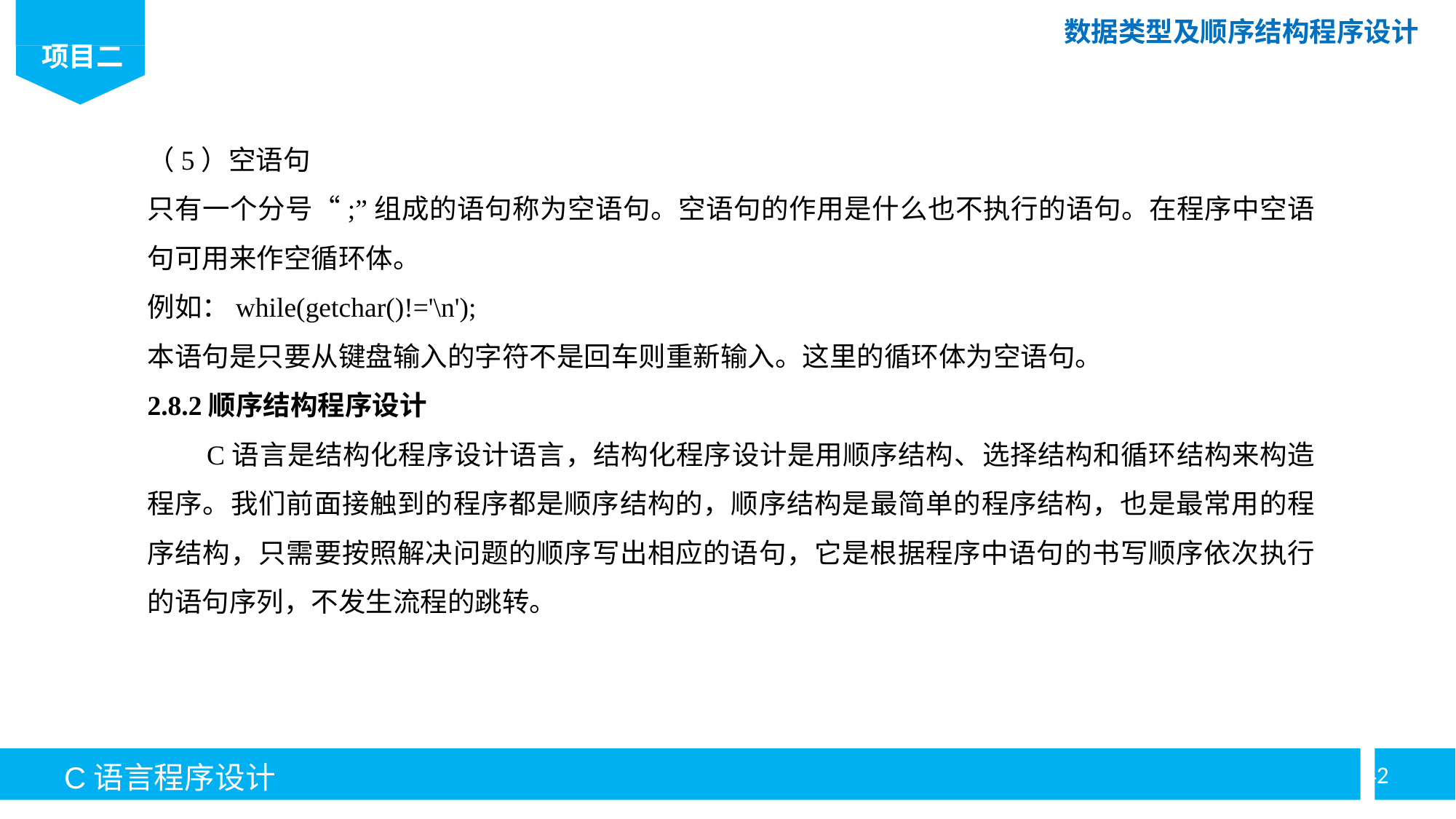

（5）空语句
只有一个分号“;”组成的语句称为空语句。空语句的作用是什么也不执行的语句。在程序中空语句可用来作空循环体。
例如：while(getchar()!='\n');
本语句是只要从键盘输入的字符不是回车则重新输入。这里的循环体为空语句。
2.8.2顺序结构程序设计
        C语言是结构化程序设计语言，结构化程序设计是用顺序结构、选择结构和循环结构来构造程序。我们前面接触到的程序都是顺序结构的，顺序结构是最简单的程序结构，也是最常用的程序结构，只需要按照解决问题的顺序写出相应的语句，它是根据程序中语句的书写顺序依次执行的语句序列，不发生流程的跳转。